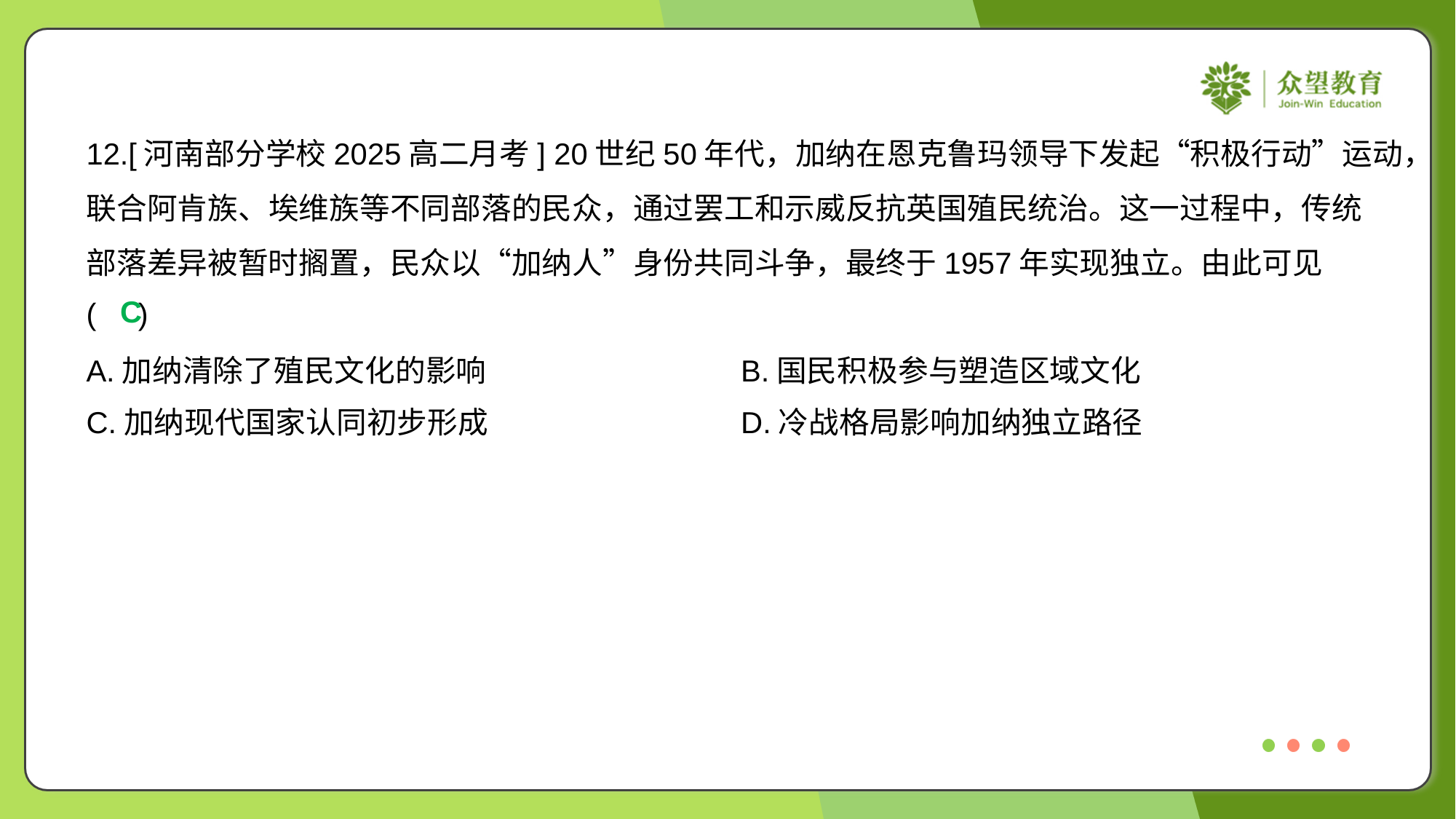

12.[河南部分学校2025高二月考] 20世纪50年代，加纳在恩克鲁玛领导下发起“积极行动”运动，
联合阿肯族、埃维族等不同部落的民众，通过罢工和示威反抗英国殖民统治。这一过程中，传统
部落差异被暂时搁置，民众以“加纳人”身份共同斗争，最终于1957年实现独立。由此可见
(     )
C
A.加纳清除了殖民文化的影响	B.国民积极参与塑造区域文化
C.加纳现代国家认同初步形成	D.冷战格局影响加纳独立路径